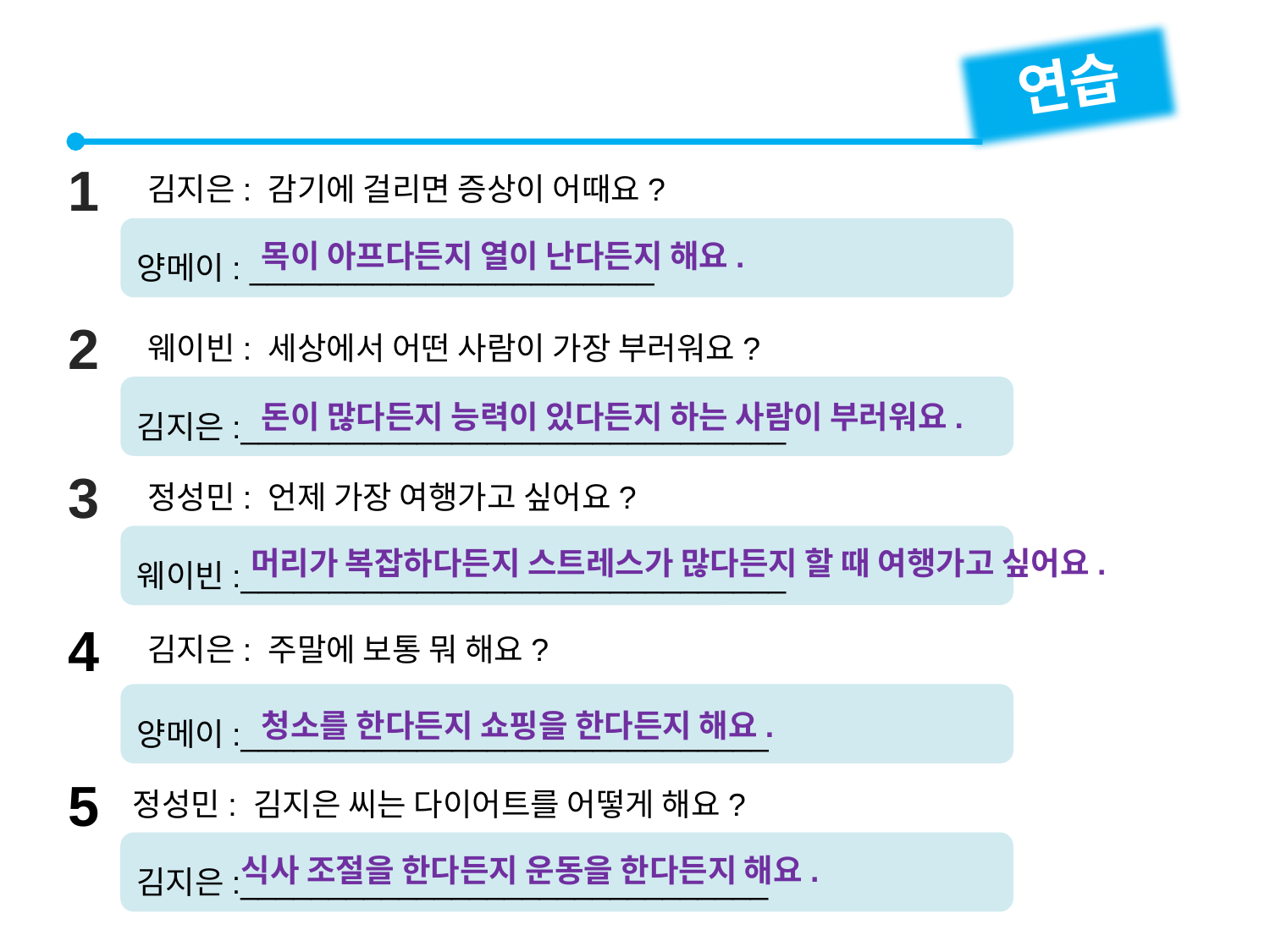

연습
1
김지은: 감기에 걸리면 증상이 어때요?
양메이: _______________________
목이 아프다든지 열이 난다든지 해요.
2
웨이빈: 세상에서 어떤 사람이 가장 부러워요?
김지은:_______________________________
돈이 많다든지 능력이 있다든지 하는 사람이 부러워요.
3
정성민: 언제 가장 여행가고 싶어요?
웨이빈:_______________________________
머리가 복잡하다든지 스트레스가 많다든지 할 때 여행가고 싶어요.
4
김지은: 주말에 보통 뭐 해요?
양메이:______________________________
청소를 한다든지 쇼핑을 한다든지 해요.
5
정성민: 김지은 씨는 다이어트를 어떻게 해요?
김지은:______________________________
식사 조절을 한다든지 운동을 한다든지 해요.